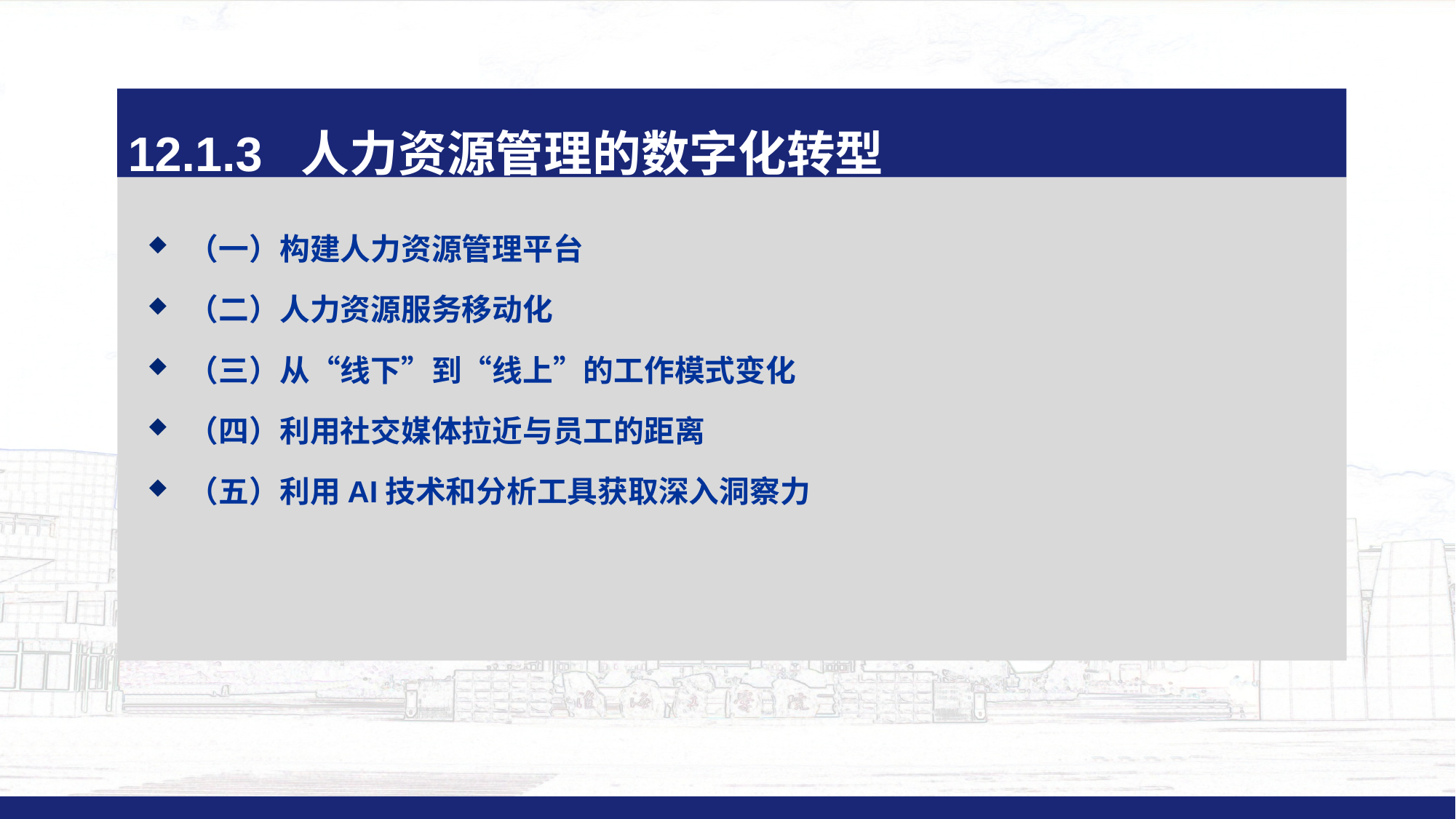

12.1.3  人力资源管理的数字化转型

（一）构建人力资源管理平台
（二）人力资源服务移动化
（三）从“线下”到“线上”的工作模式变化
（四）利用社交媒体拉近与员工的距离
（五）利用AI技术和分析工具获取深入洞察力